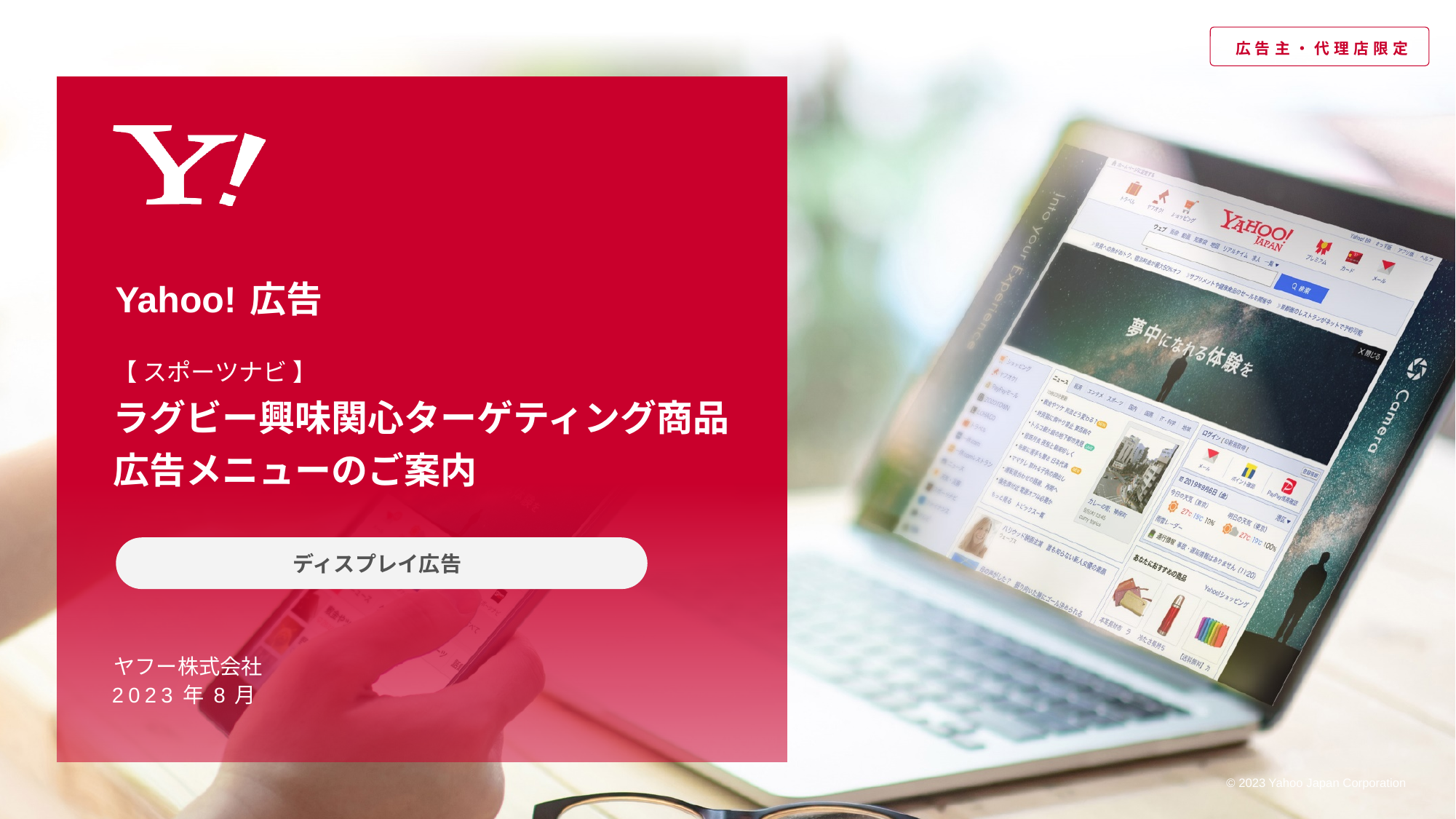

# 【 スポーツナビ 】 ラグビー興味関心ターゲティング商品 広告メニューのご案内
ディスプレイ広告